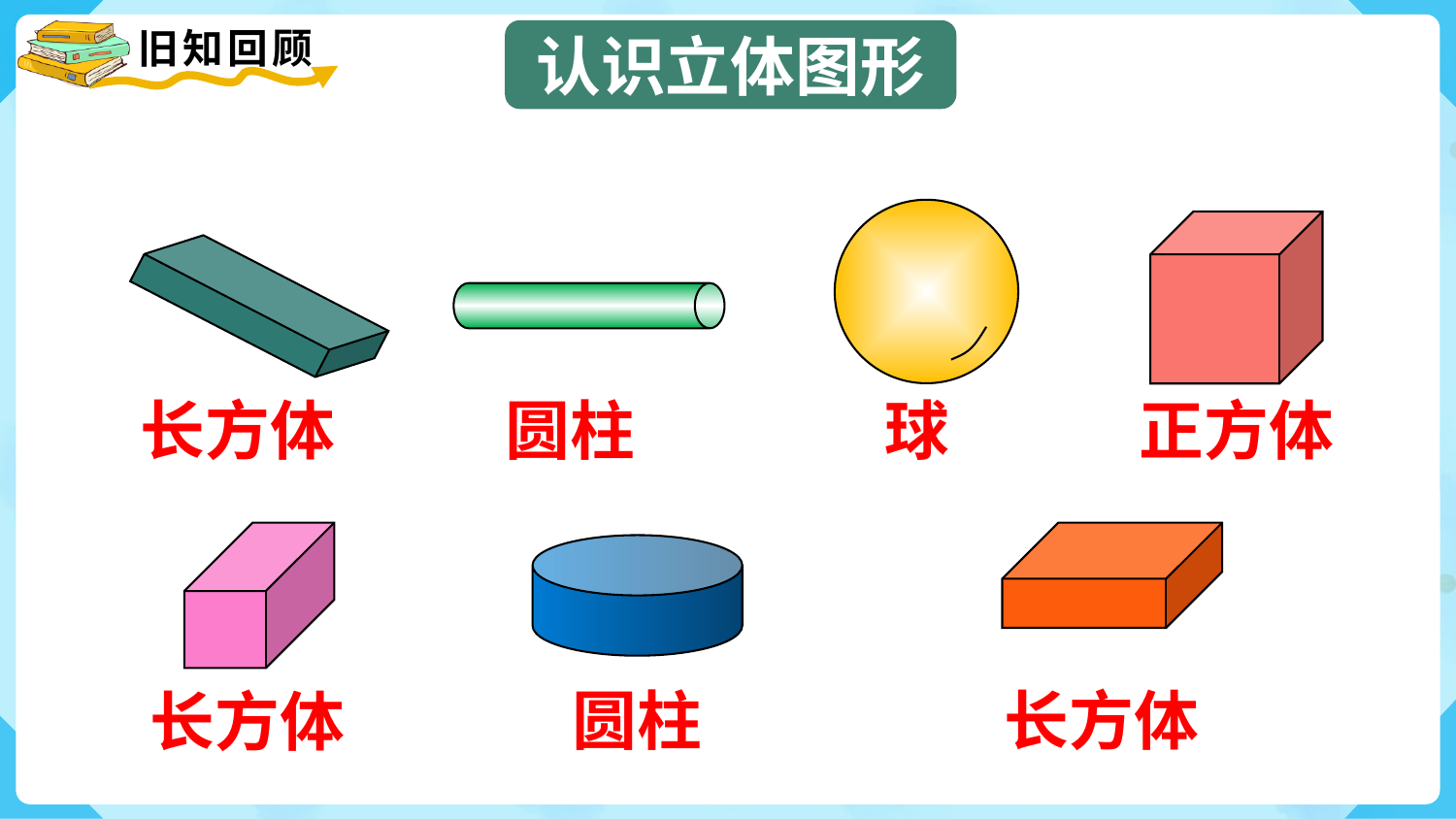

认识立体图形

长方体
圆柱
球
正方体

圆柱
长方体
长方体